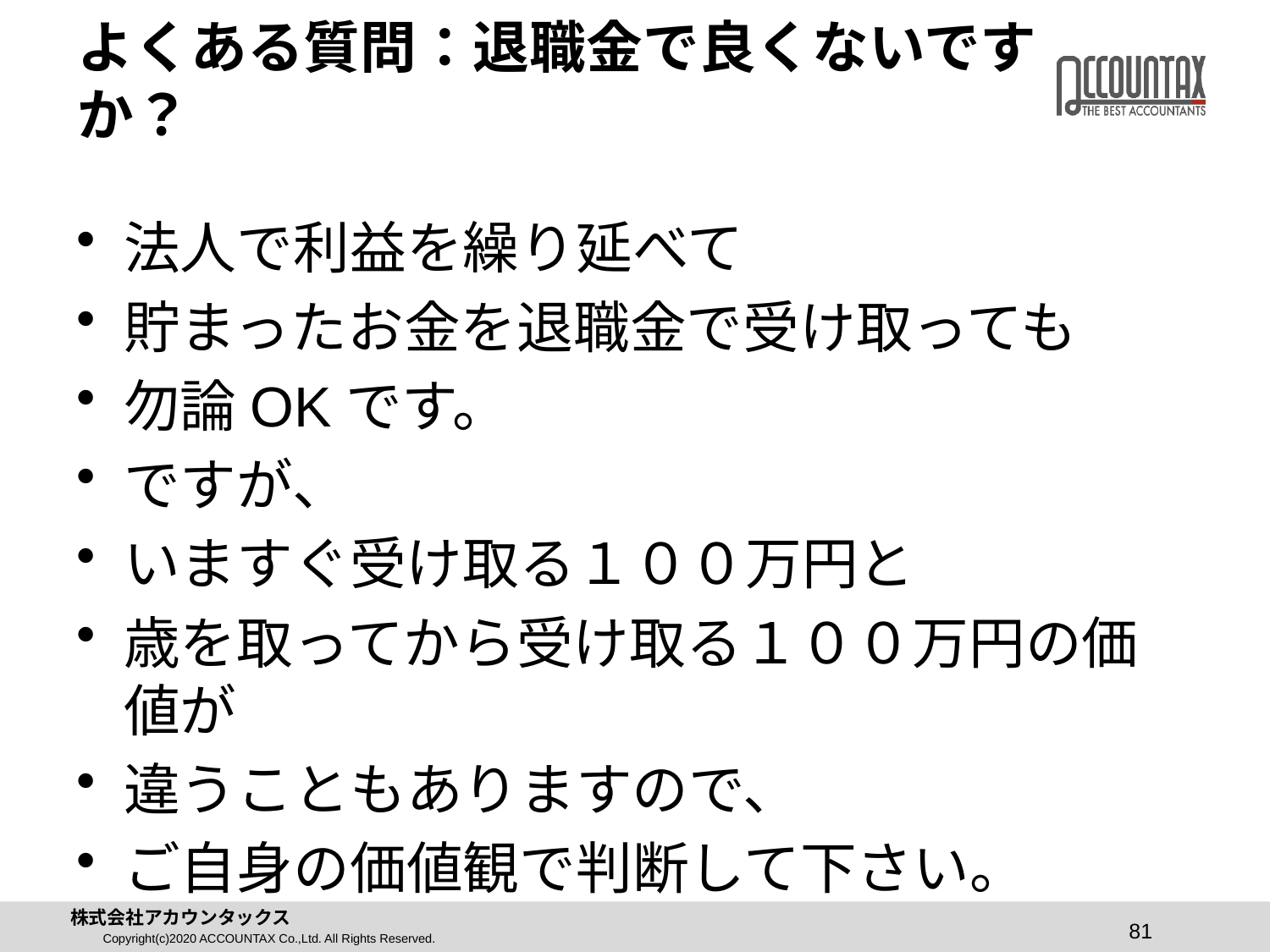

# よくある質問：退職金で良くないですか？
法人で利益を繰り延べて
貯まったお金を退職金で受け取っても
勿論OKです。
ですが、
いますぐ受け取る１００万円と
歳を取ってから受け取る１００万円の価値が
違うこともありますので、
ご自身の価値観で判断して下さい。
81